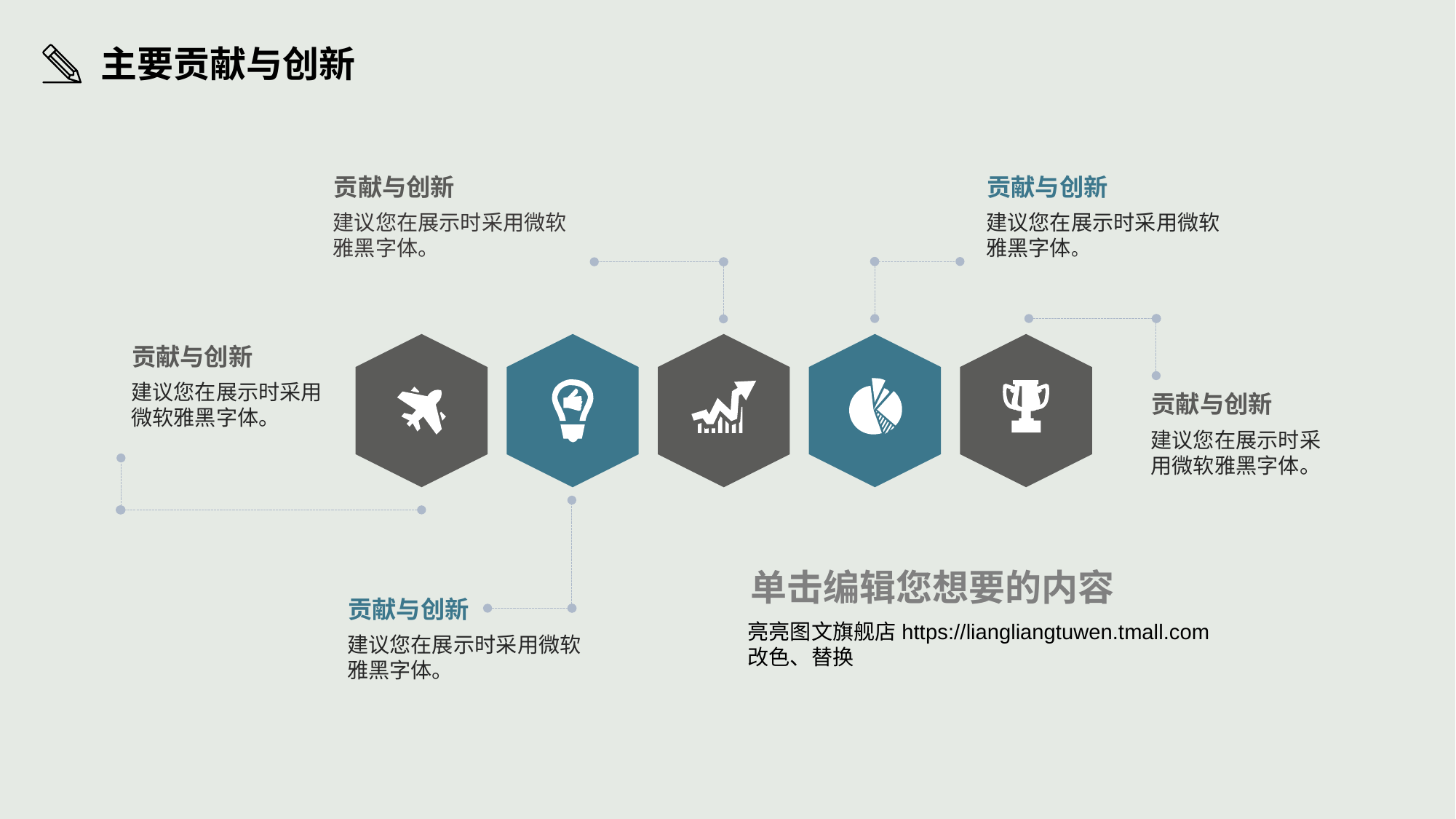

主要贡献与创新

贡献与创新
建议您在展示时采用微软雅黑字体。

贡献与创新
建议您在展示时采用微软雅黑字体。
贡献与创新

建议您在展示时采用微软雅黑字体。

贡献与创新

建议您在展示时采用微软雅黑字体。
单击编辑您想要的内容
贡献与创新
建议您在展示时采用微软雅黑字体。
亮亮图文旗舰店https://liangliangtuwen.tmall.com
改色、替换